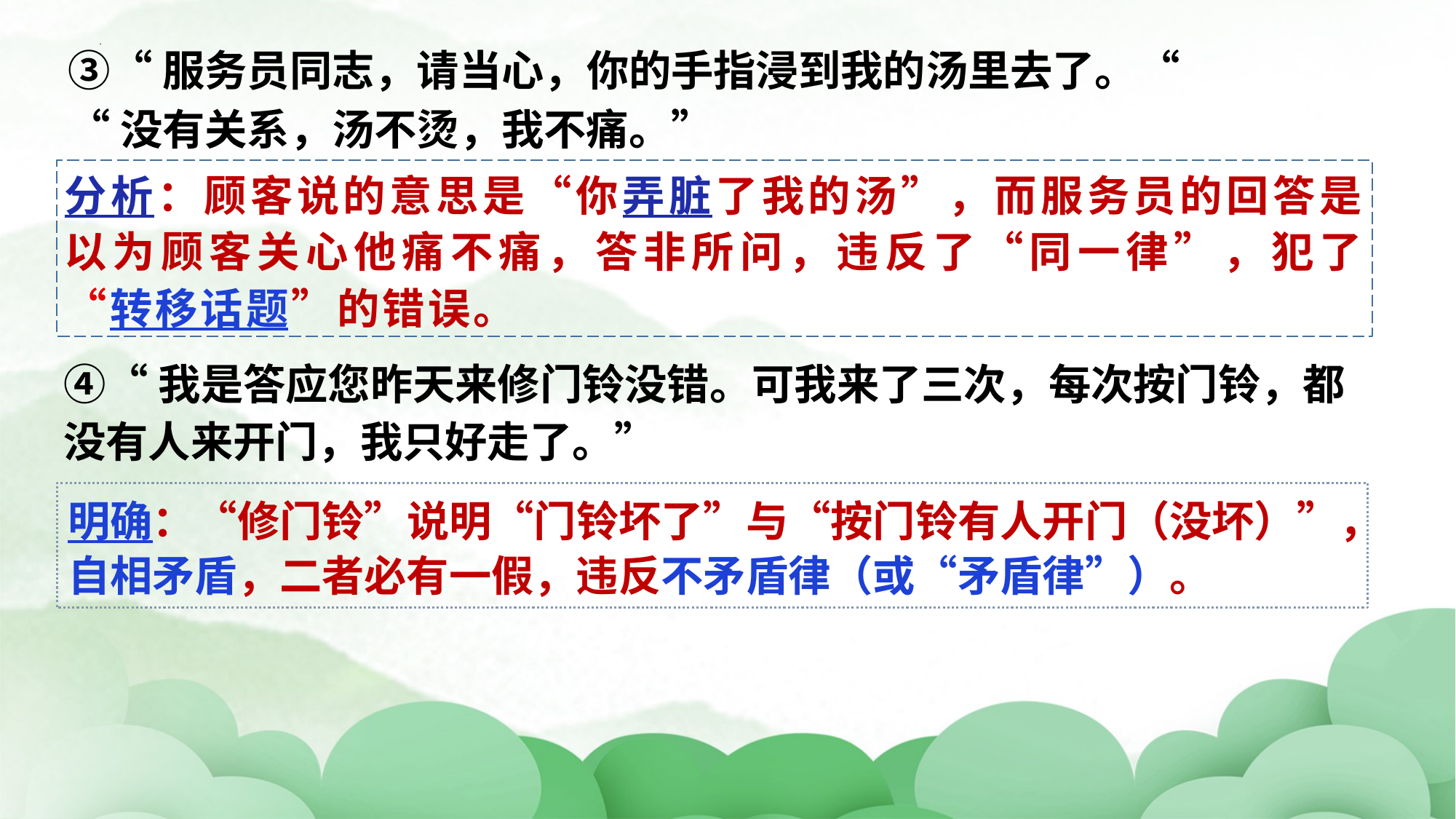

③“服务员同志，请当心，你的手指浸到我的汤里去了。“
“没有关系，汤不烫，我不痛。”
分析：顾客说的意思是“你弄脏了我的汤”，而服务员的回答是以为顾客关心他痛不痛，答非所问，违反了“同一律”，犯了“转移话题”的错误。
④“我是答应您昨天来修门铃没错。可我来了三次，每次按门铃，都没有人来开门，我只好走了。”
明确：“修门铃”说明“门铃坏了”与“按门铃有人开门（没坏）”，自相矛盾，二者必有一假，违反不矛盾律（或“矛盾律”）。